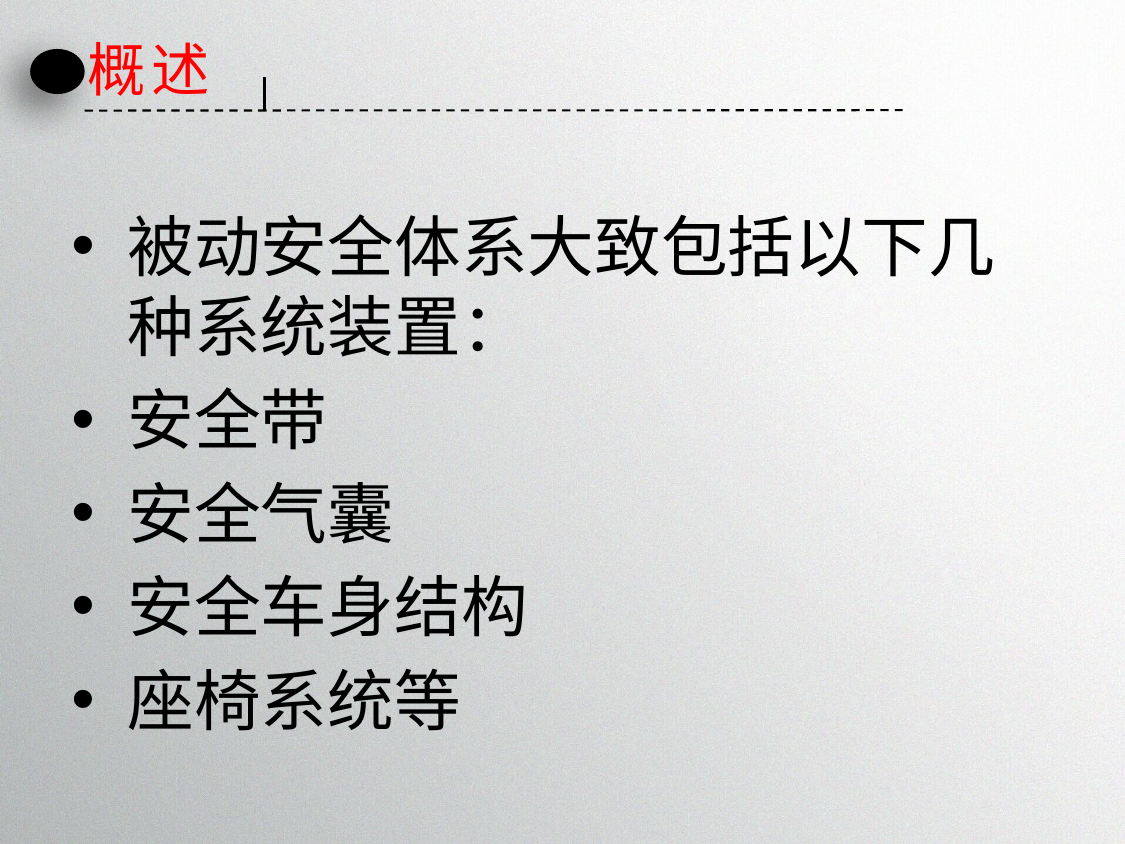

概述

被动安全体系大致包括以下几种系统装置：
安全带
安全气囊
安全车身结构
座椅系统等